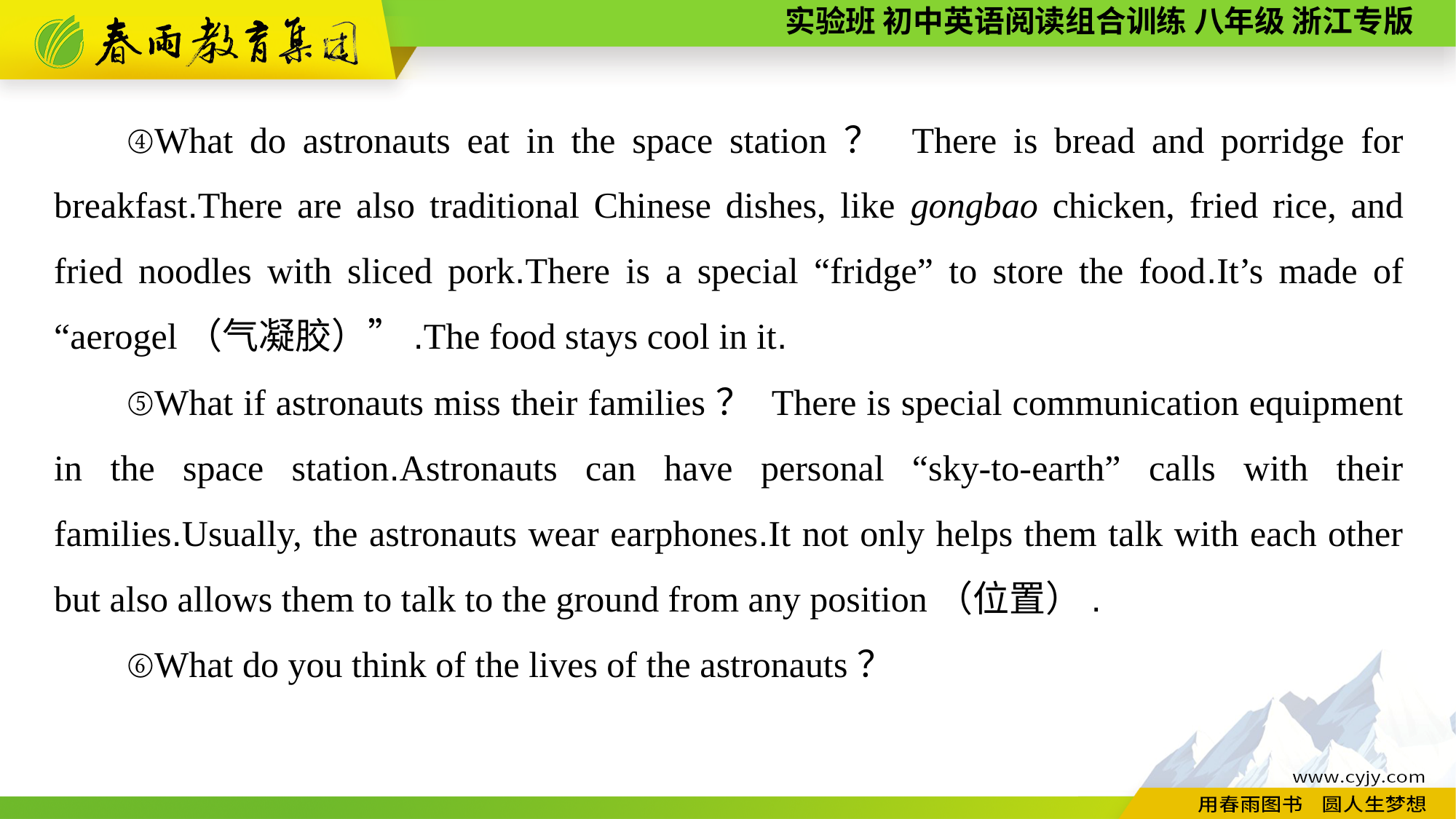

④What do astronauts eat in the space station？ There is bread and porridge for breakfast.There are also traditional Chinese dishes, like gongbao chicken, fried rice, and fried noodles with sliced pork.There is a special “fridge” to store the food.It’s made of “aerogel（气凝胶）”.The food stays cool in it.
⑤What if astronauts miss their families？ There is special communication equipment in the space station.Astronauts can have personal “sky-to-earth” calls with their families.Usually, the astronauts wear earphones.It not only helps them talk with each other but also allows them to talk to the ground from any position（位置）.
⑥What do you think of the lives of the astronauts？